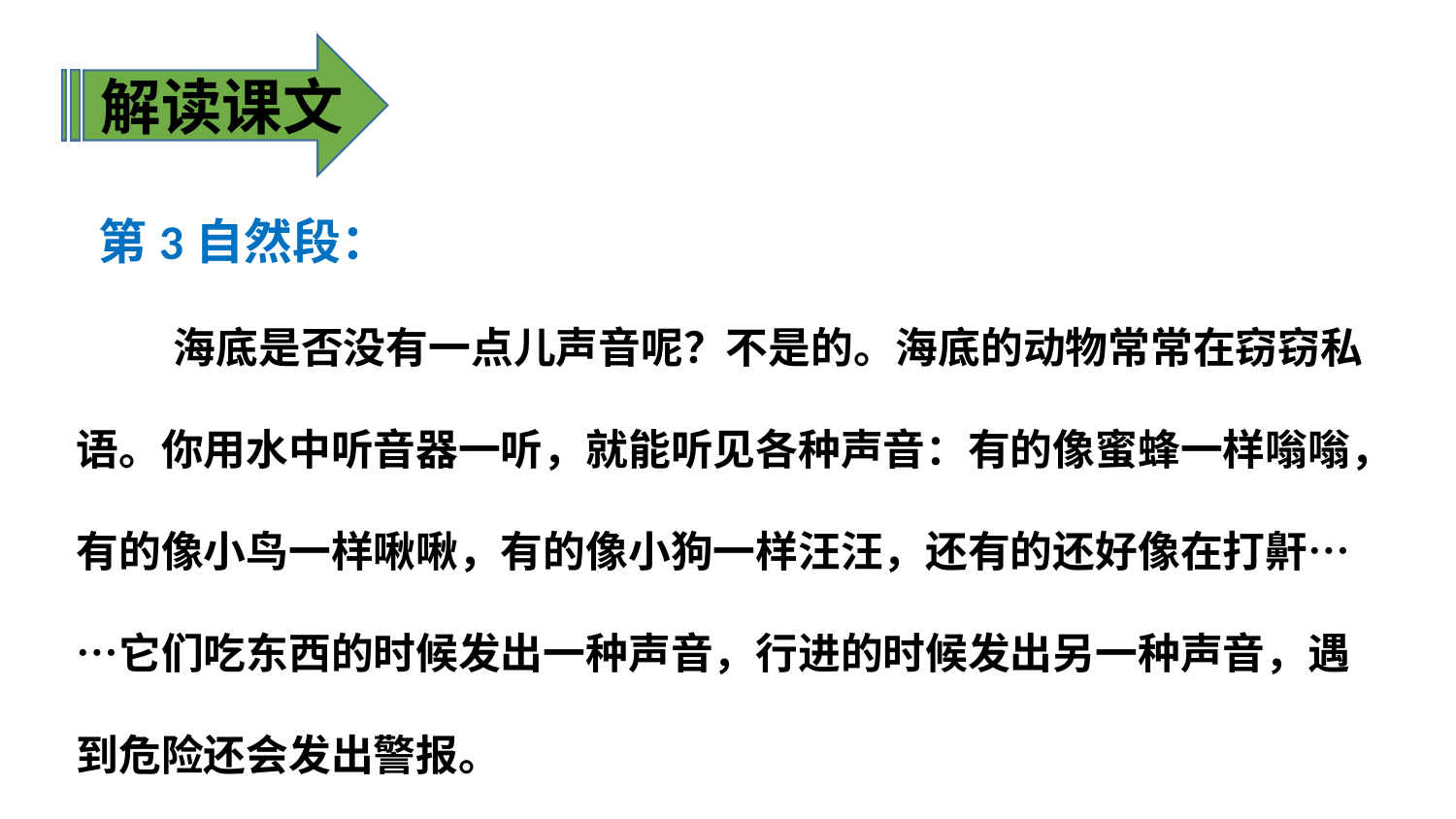

解读课文
 第3自然段：
         海底是否没有一点儿声音呢？不是的。海底的动物常常在窃窃私语。你用水中听音器一听，就能听见各种声音：有的像蜜蜂一样嗡嗡，有的像小鸟一样啾啾，有的像小狗一样汪汪，还有的还好像在打鼾……它们吃东西的时候发出一种声音，行进的时候发出另一种声音，遇到危险还会发出警报。